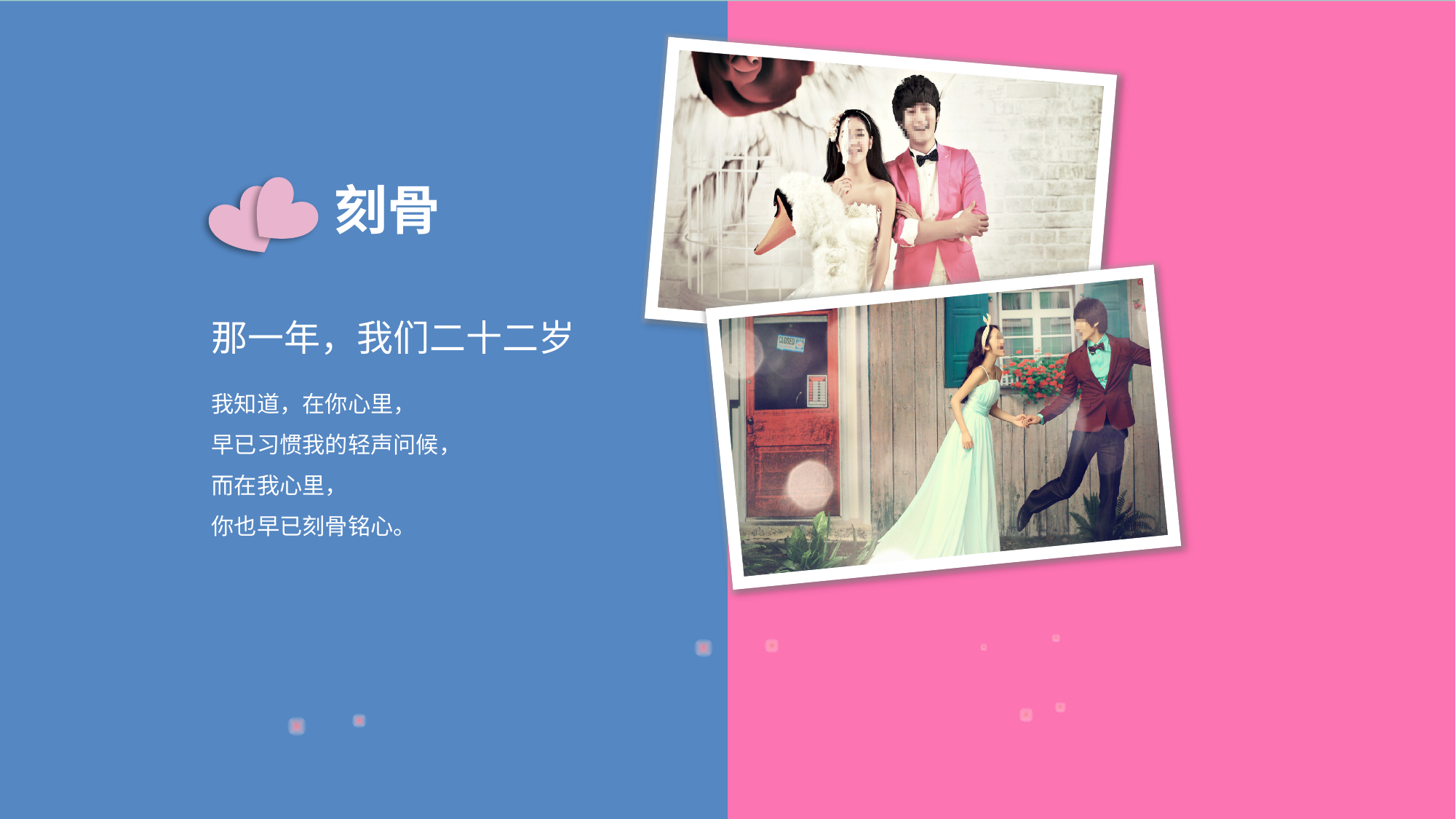

刻骨

那一年，我们二十二岁
我知道，在你心里，
早已习惯我的轻声问候，
而在我心里，
你也早已刻骨铭心。